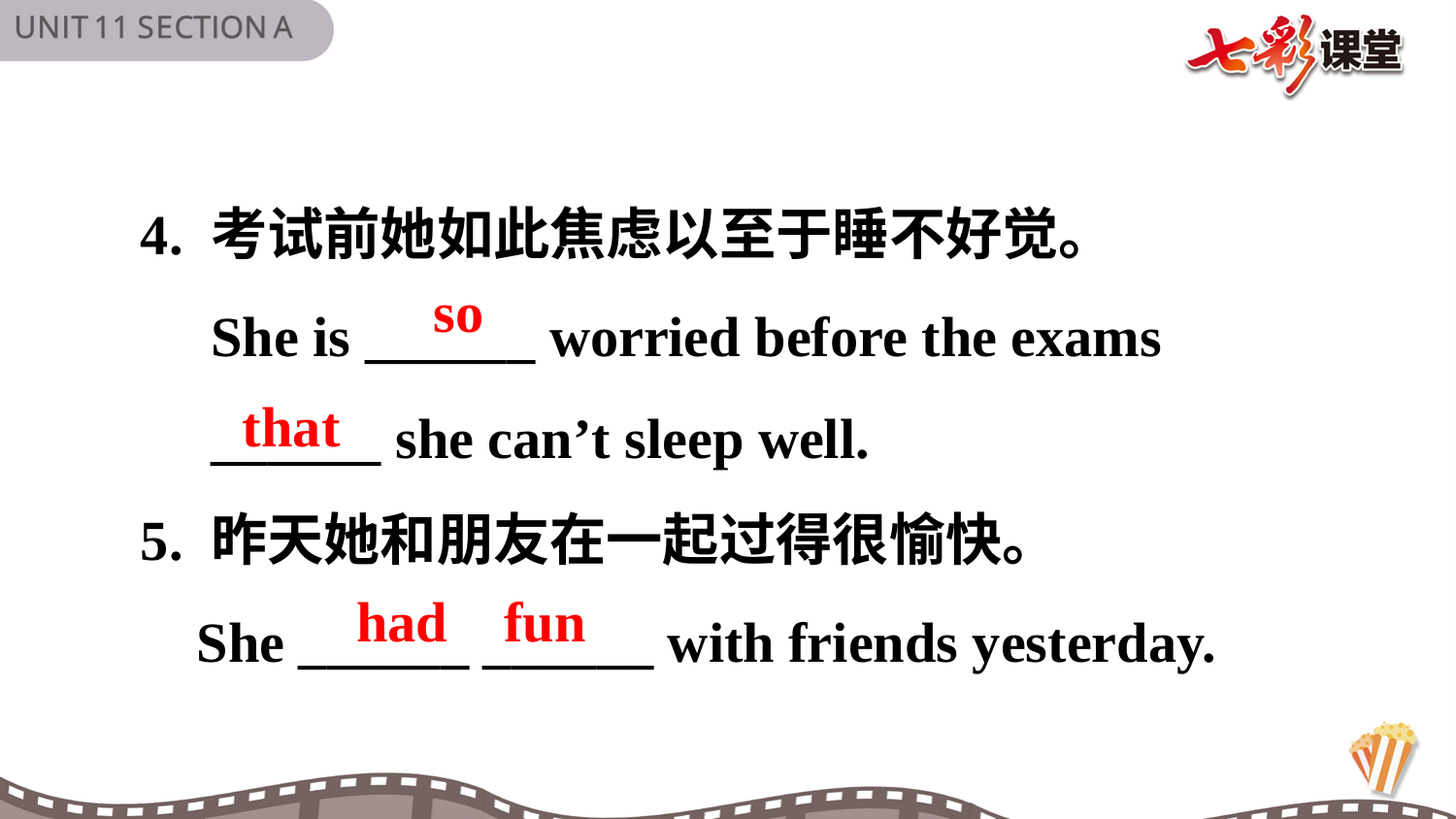

4. 考试前她如此焦虑以至于睡不好觉。
     She is ______ worried before the exams
     ______ she can’t sleep well.
5. 昨天她和朋友在一起过得很愉快。
    She ______ ______ with friends yesterday.
so
that
had    fun